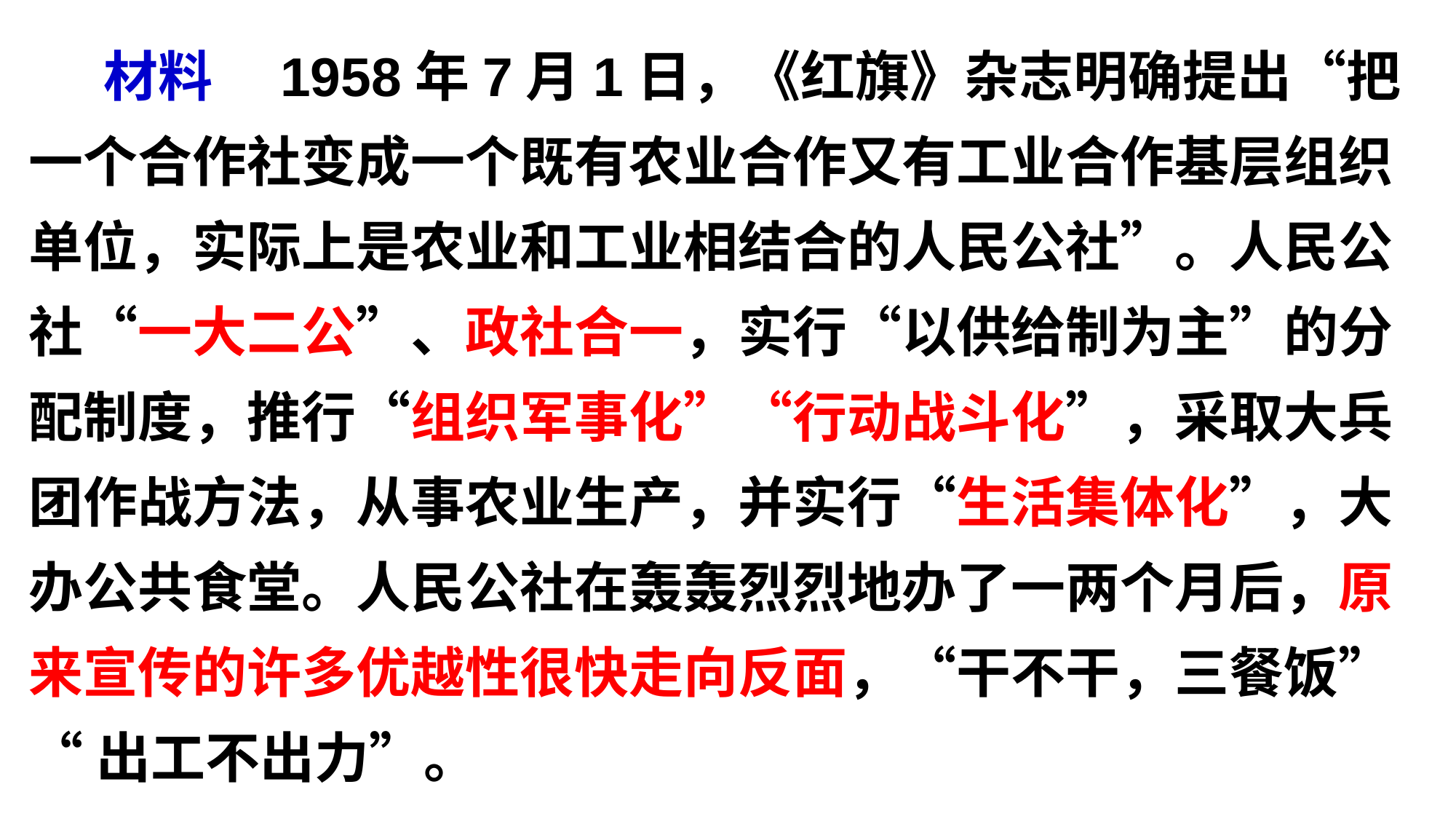

材料　1958年7月1日，《红旗》杂志明确提出“把一个合作社变成一个既有农业合作又有工业合作基层组织单位，实际上是农业和工业相结合的人民公社”。人民公社“一大二公”、政社合一，实行“以供给制为主”的分配制度，推行“组织军事化”“行动战斗化”，采取大兵团作战方法，从事农业生产，并实行“生活集体化”，大办公共食堂。人民公社在轰轰烈烈地办了一两个月后，原来宣传的许多优越性很快走向反面，“干不干，三餐饭”
“出工不出力”。